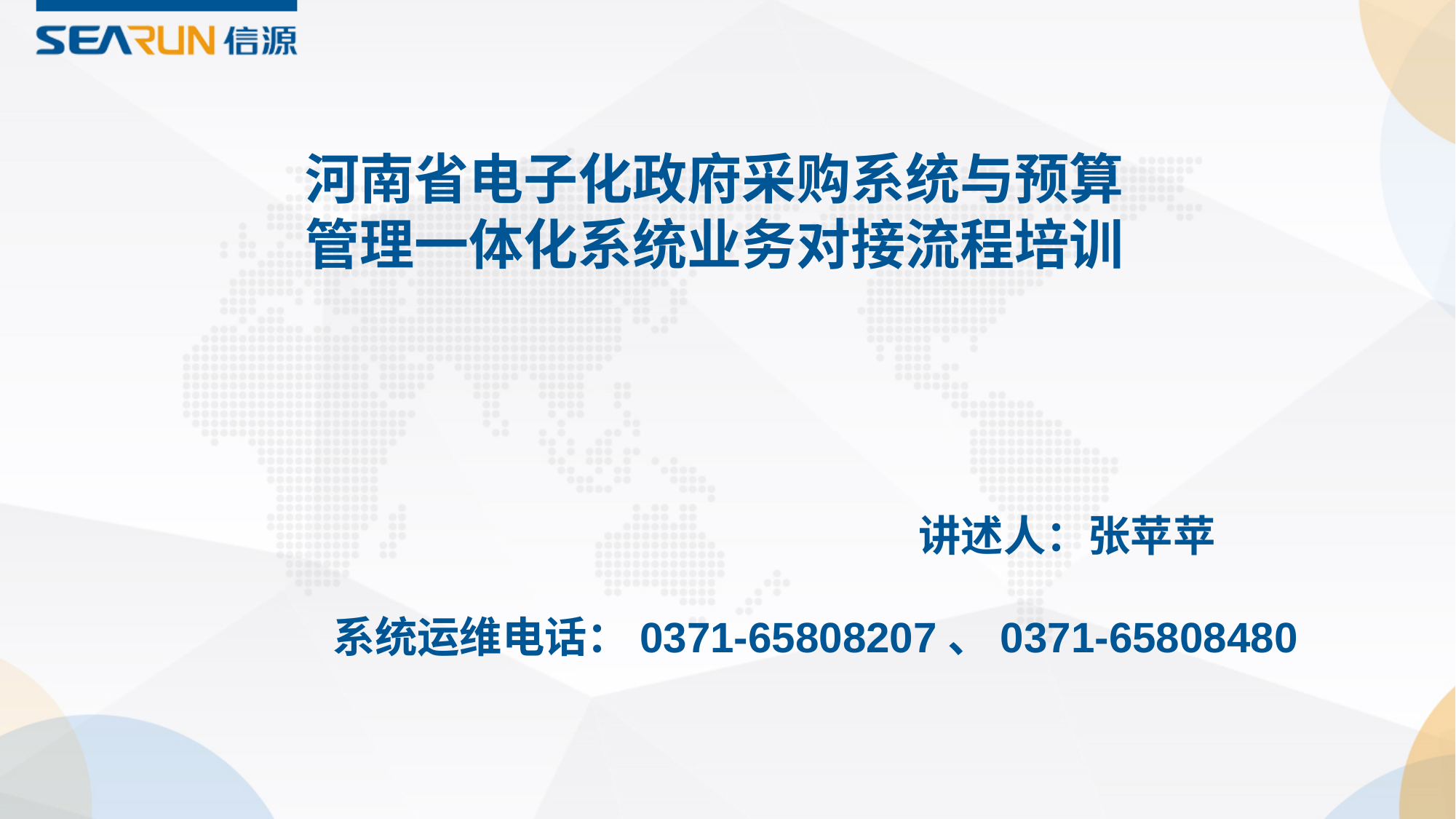

河南省电子化政府采购系统与预算管理一体化系统业务对接流程培训
讲述人：张苹苹
系统运维电话：0371-65808207、0371-65808480